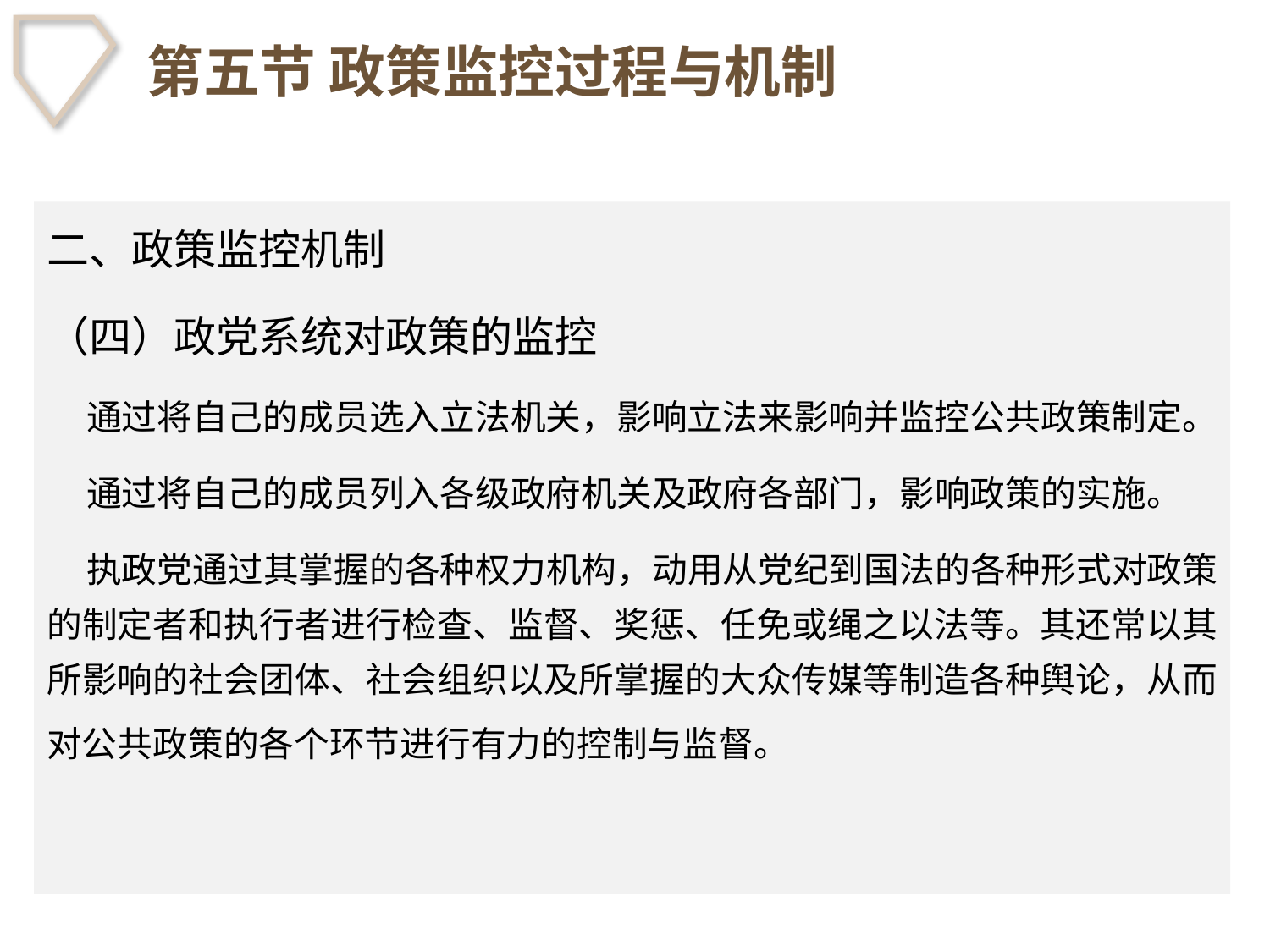

# 第五节 政策监控过程与机制
二、政策监控机制
（四）政党系统对政策的监控
    通过将自己的成员选入立法机关，影响立法来影响并监控公共政策制定。
    通过将自己的成员列入各级政府机关及政府各部门，影响政策的实施。
    执政党通过其掌握的各种权力机构，动用从党纪到国法的各种形式对政策的制定者和执行者进行检查、监督、奖惩、任免或绳之以法等。其还常以其所影响的社会团体、社会组织以及所掌握的大众传媒等制造各种舆论，从而对公共政策的各个环节进行有力的控制与监督。